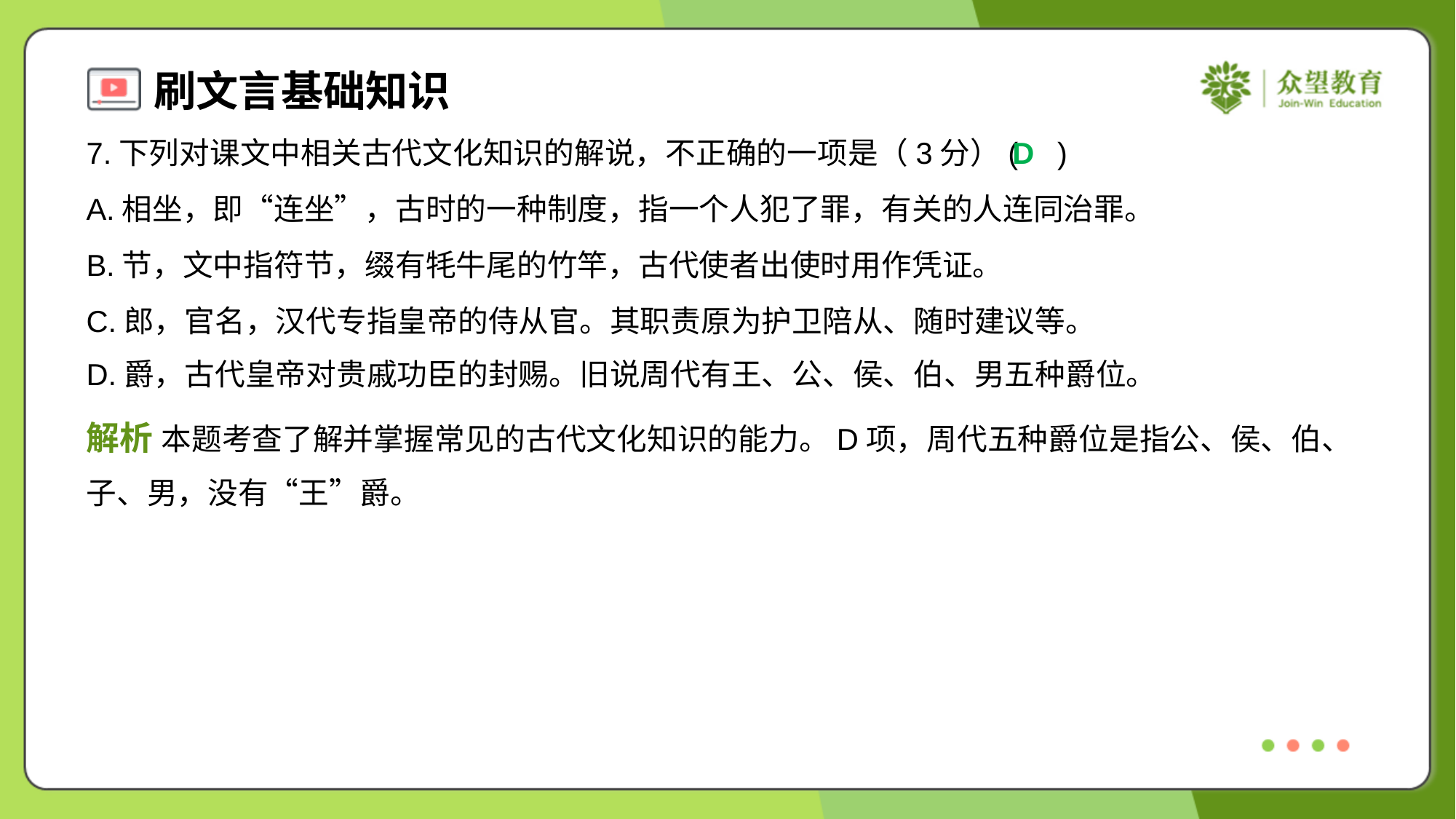

7.下列对课文中相关古代文化知识的解说，不正确的一项是（3分）(     )
D
A.相坐，即“连坐”，古时的一种制度，指一个人犯了罪，有关的人连同治罪。
B.节，文中指符节，缀有牦牛尾的竹竿，古代使者出使时用作凭证。
C.郎，官名，汉代专指皇帝的侍从官。其职责原为护卫陪从、随时建议等。
D.爵，古代皇帝对贵戚功臣的封赐。旧说周代有王、公、侯、伯、男五种爵位。
解析 本题考查了解并掌握常见的古代文化知识的能力。D项，周代五种爵位是指公、侯、伯、
子、男，没有“王”爵。